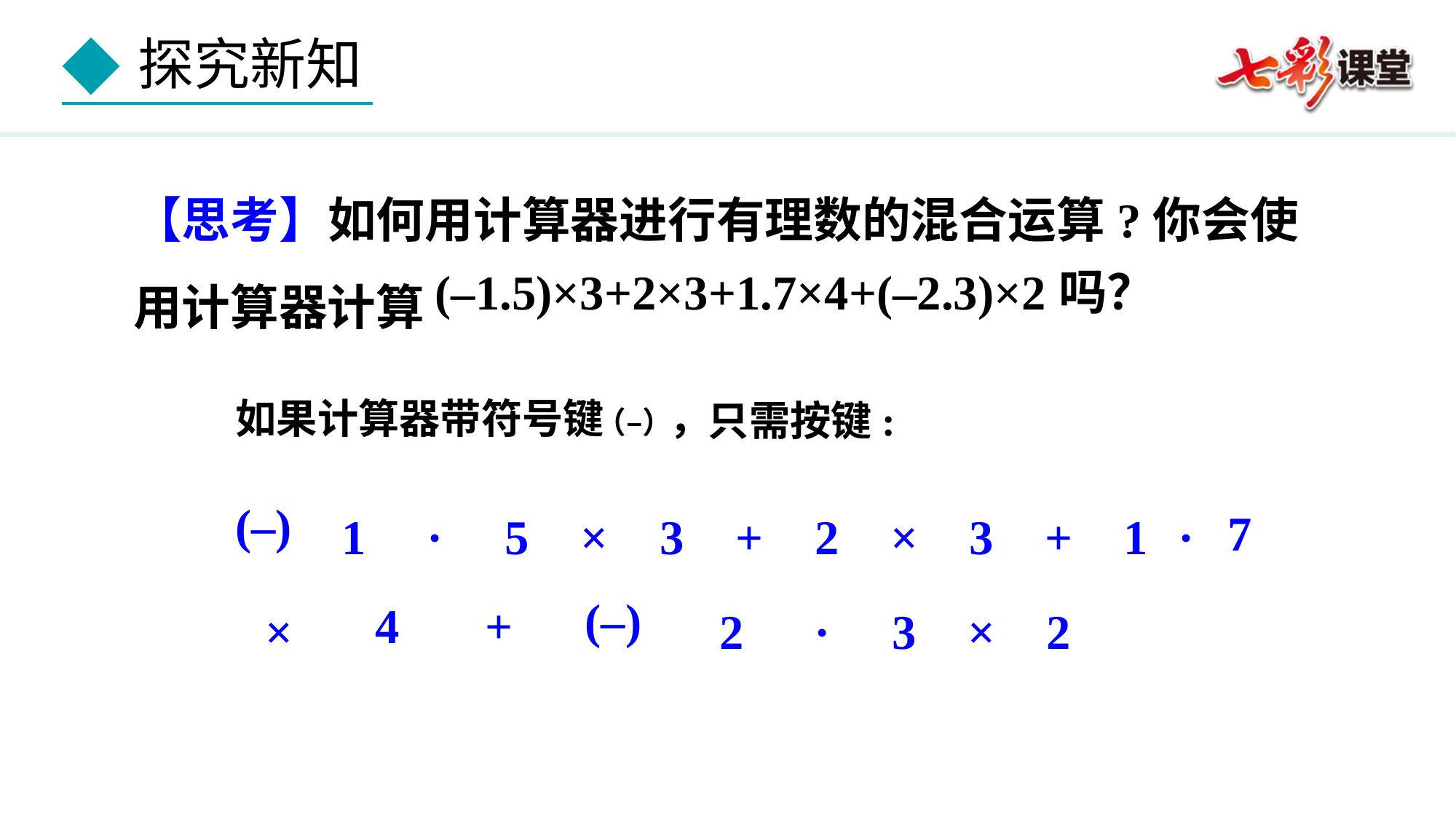

【思考】如何用计算器进行有理数的混合运算?你会使用计算器计算
(–1.5)×3+2×3+1.7×4+(–2.3)×2吗？
如果计算器带符号键       ，
只需按键:
（–）
7
(–)
1
·
5
×
3
+
2
×
3
+
1
·
4
+
(–)
×
2
·
3
×
2